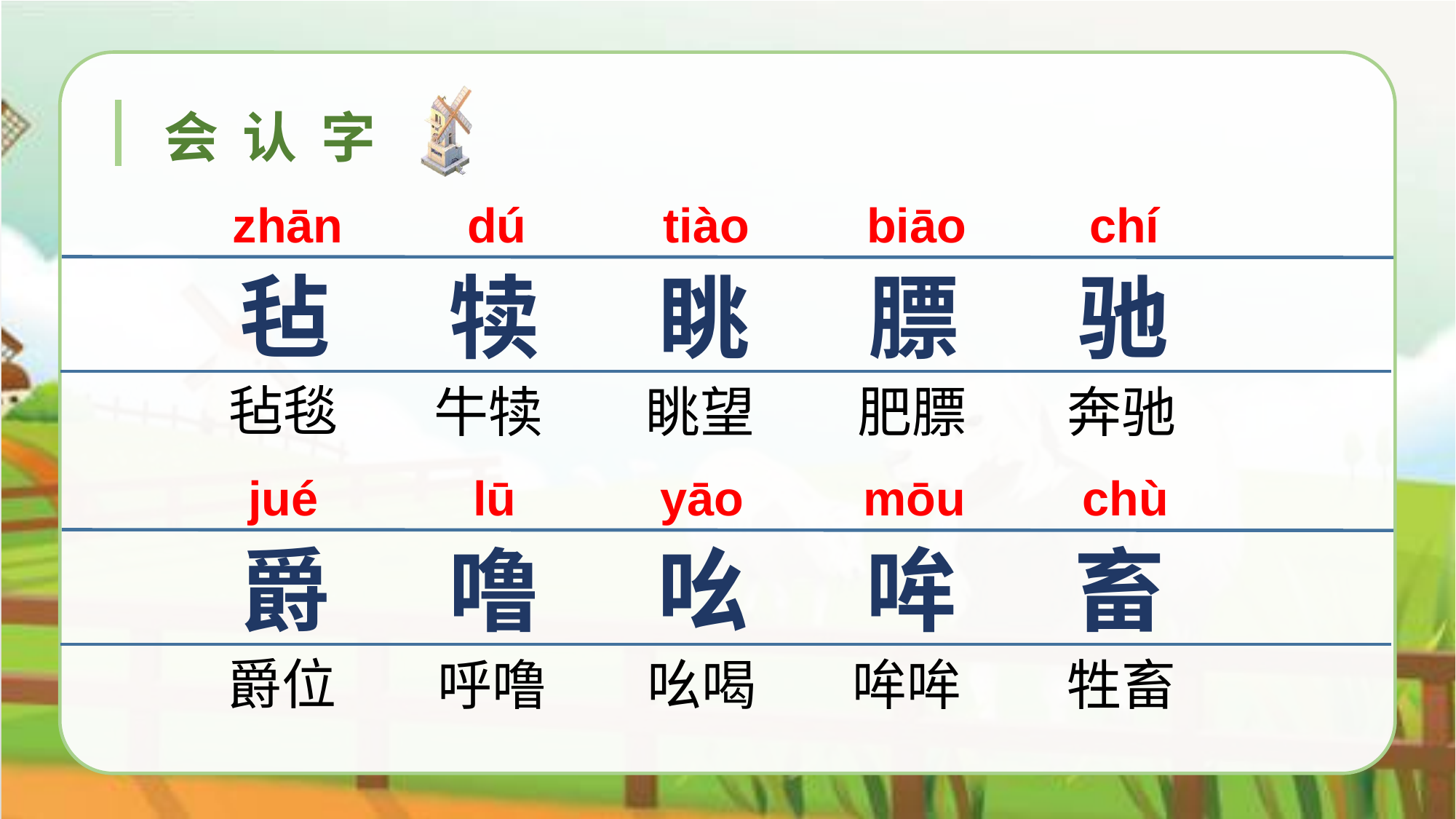

会认字
zhān
dú
tiào
biāo
chí
毡
犊
眺
膘
驰
毡毯
牛犊
眺望
肥膘
奔驰
jué
lū
yāo
mōu
chù
爵
噜
吆
哞
畜
爵位
呼噜
吆喝
哞哞
牲畜